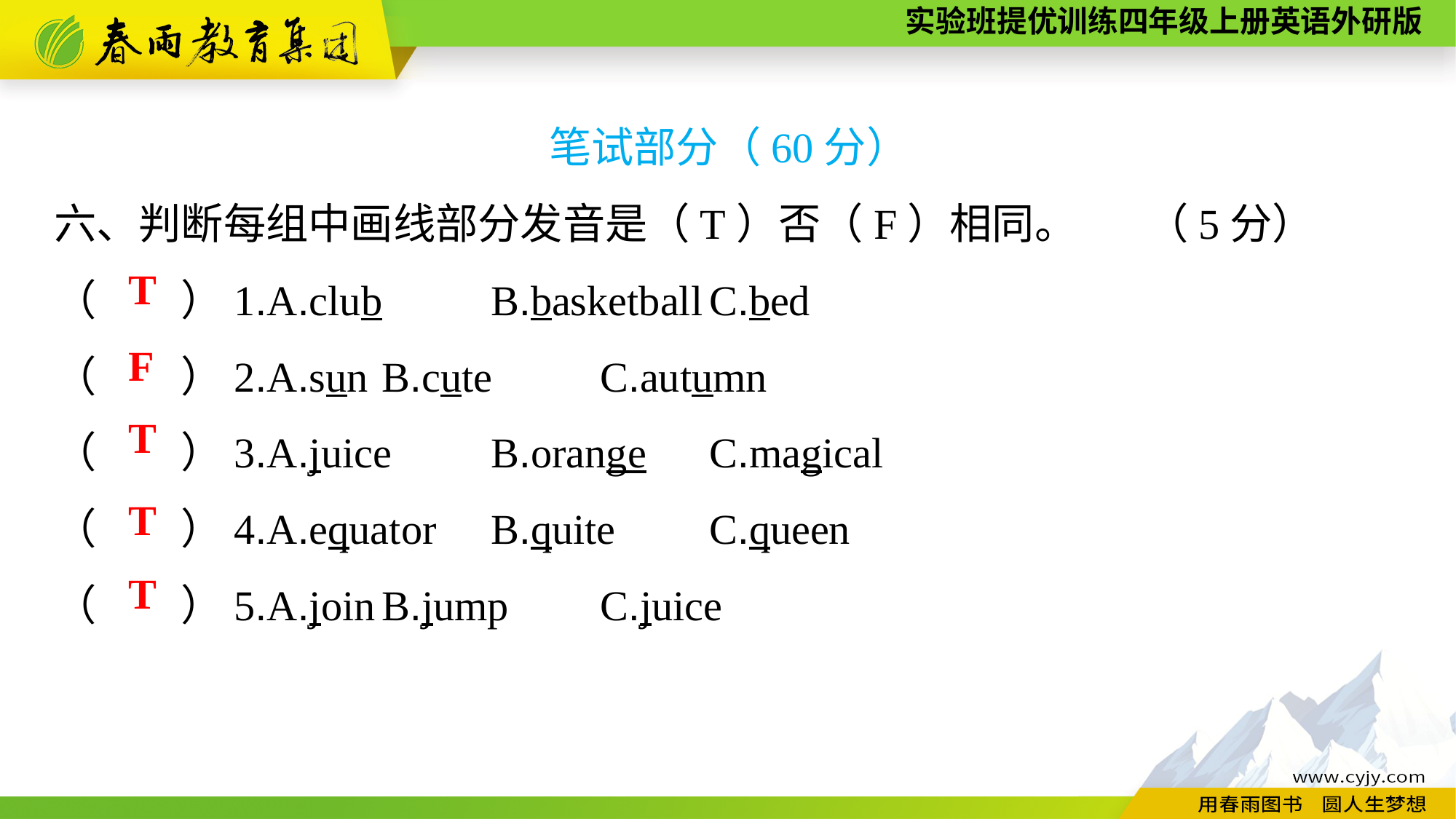

笔试部分（60分）
六、判断每组中画线部分发音是（T）否（F）相同。	（5分）
（　　）1.A.club	B.basketball	C.bed
（　　）2.A.sun	B.cute	C.autumn
（　　）3.A.juice	B.orange	C.magical
（　　）4.A.equator	B.quite	C.queen
（　　）5.A.join	B.jump	C.juice
T
F
T
T
T